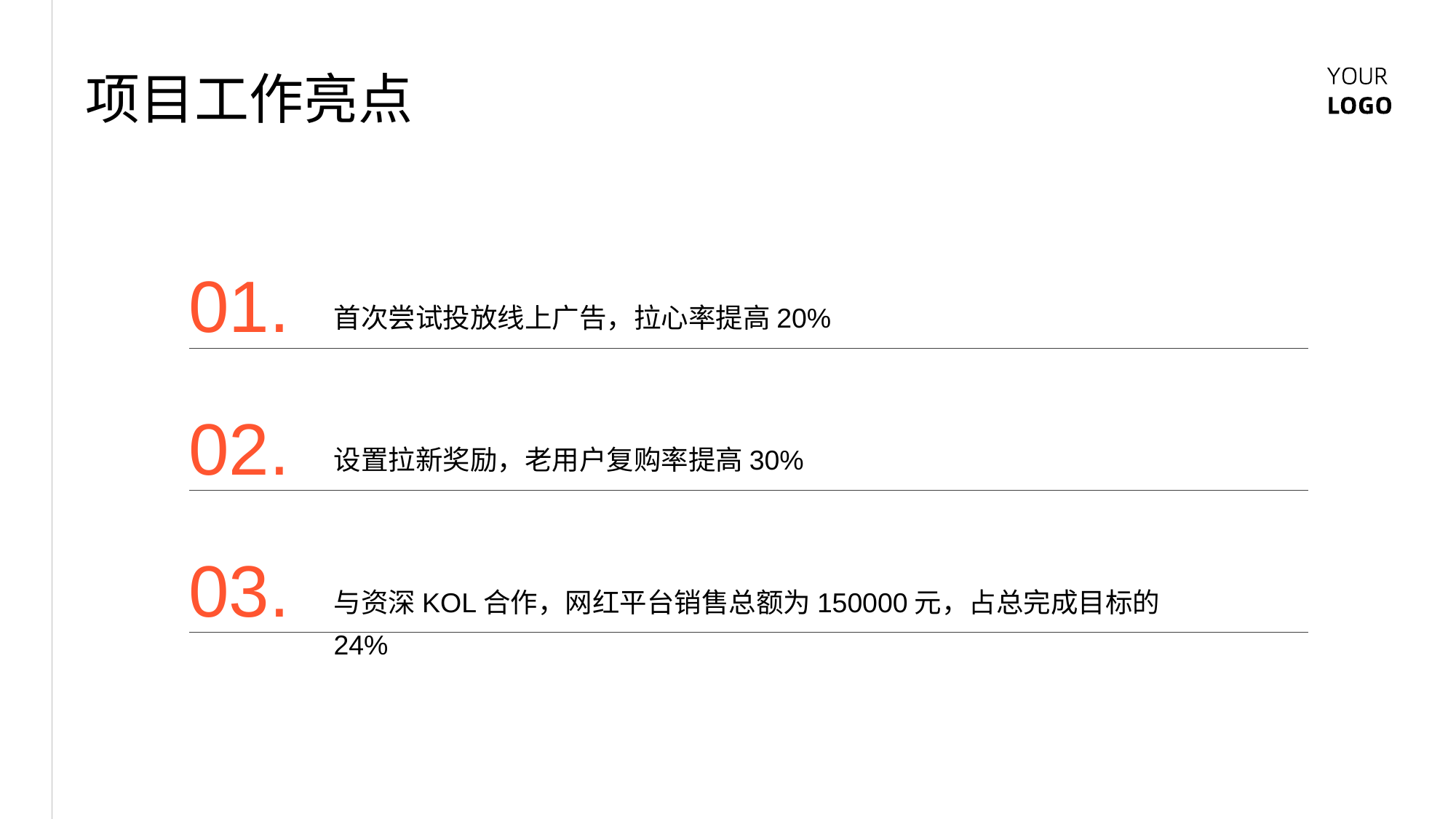

项目工作亮点

01.
首次尝试投放线上广告，拉心率提高20%
02.
设置拉新奖励，老用户复购率提高30%
03.
与资深KOL合作，网红平台销售总额为150000元，占总完成目标的24%